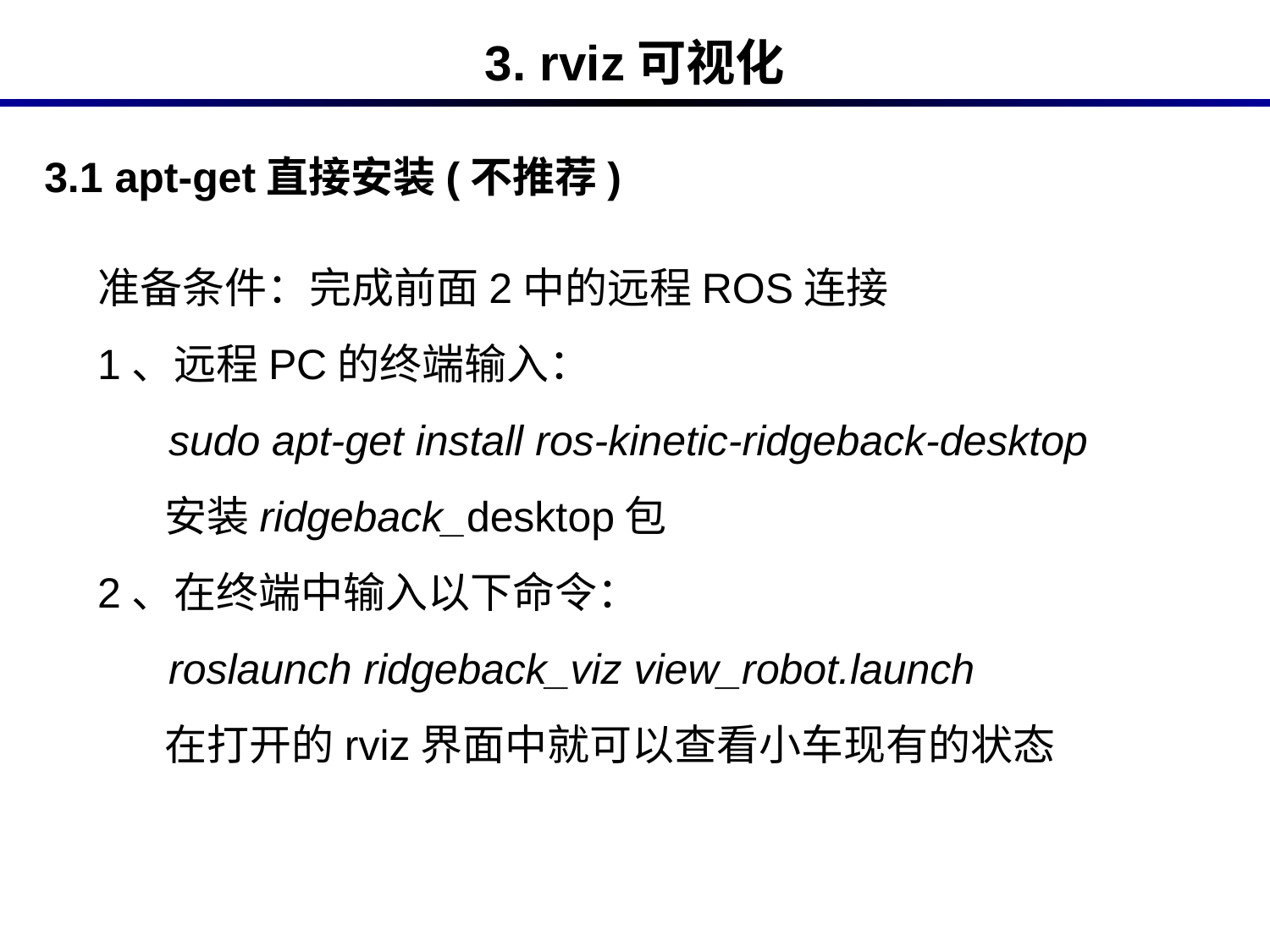

3. rviz可视化
3.1 apt-get直接安装(不推荐)
准备条件：完成前面2中的远程ROS连接
1、远程PC的终端输入：
      sudo apt-get install ros-kinetic-ridgeback-desktop
      安装ridgeback_desktop包
2、在终端中输入以下命令：
      roslaunch ridgeback_viz view_robot.launch
      在打开的rviz界面中就可以查看小车现有的状态